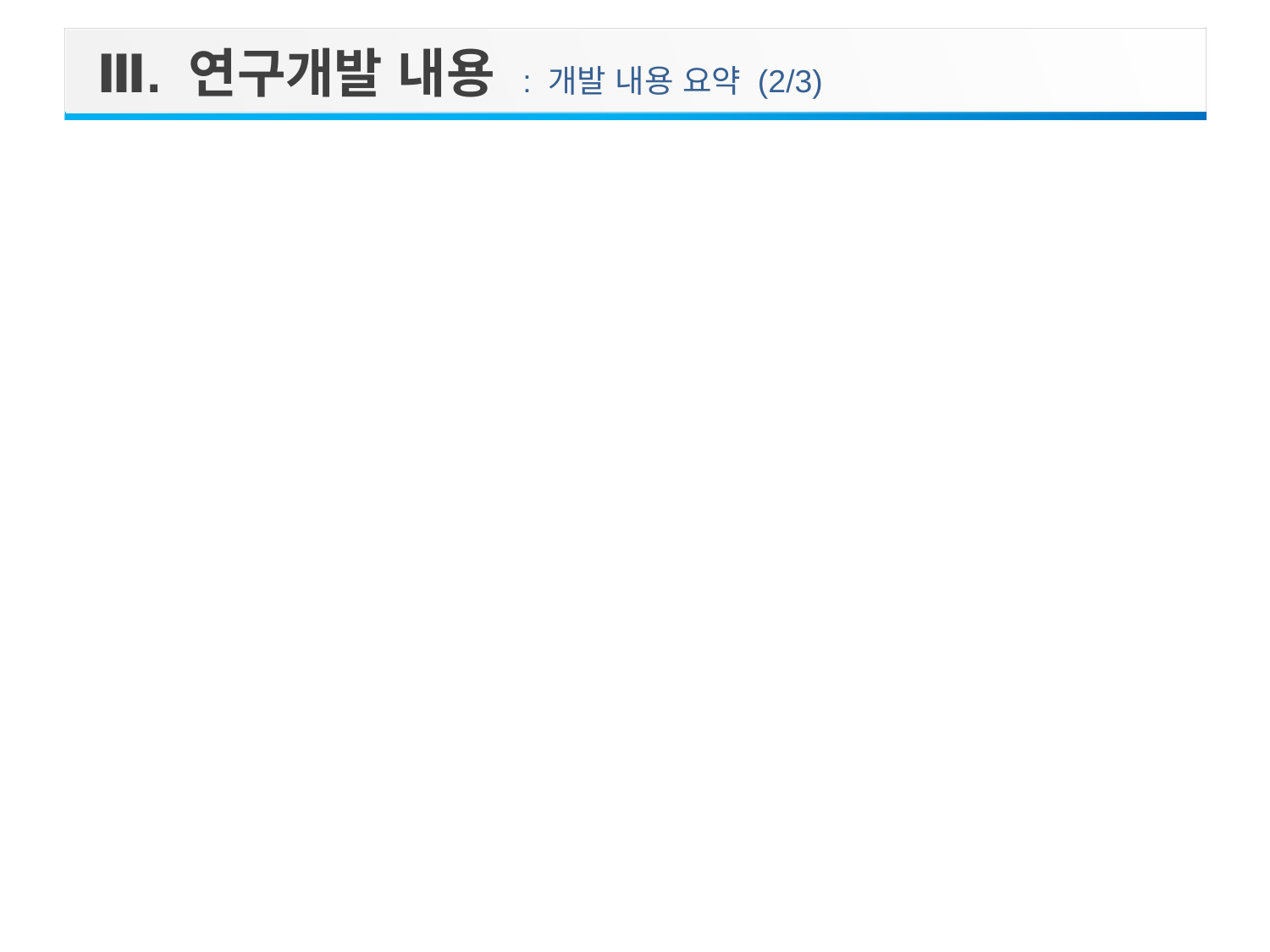

Ⅲ. 연구개발 내용 : 개발 내용 요약 (2/3)